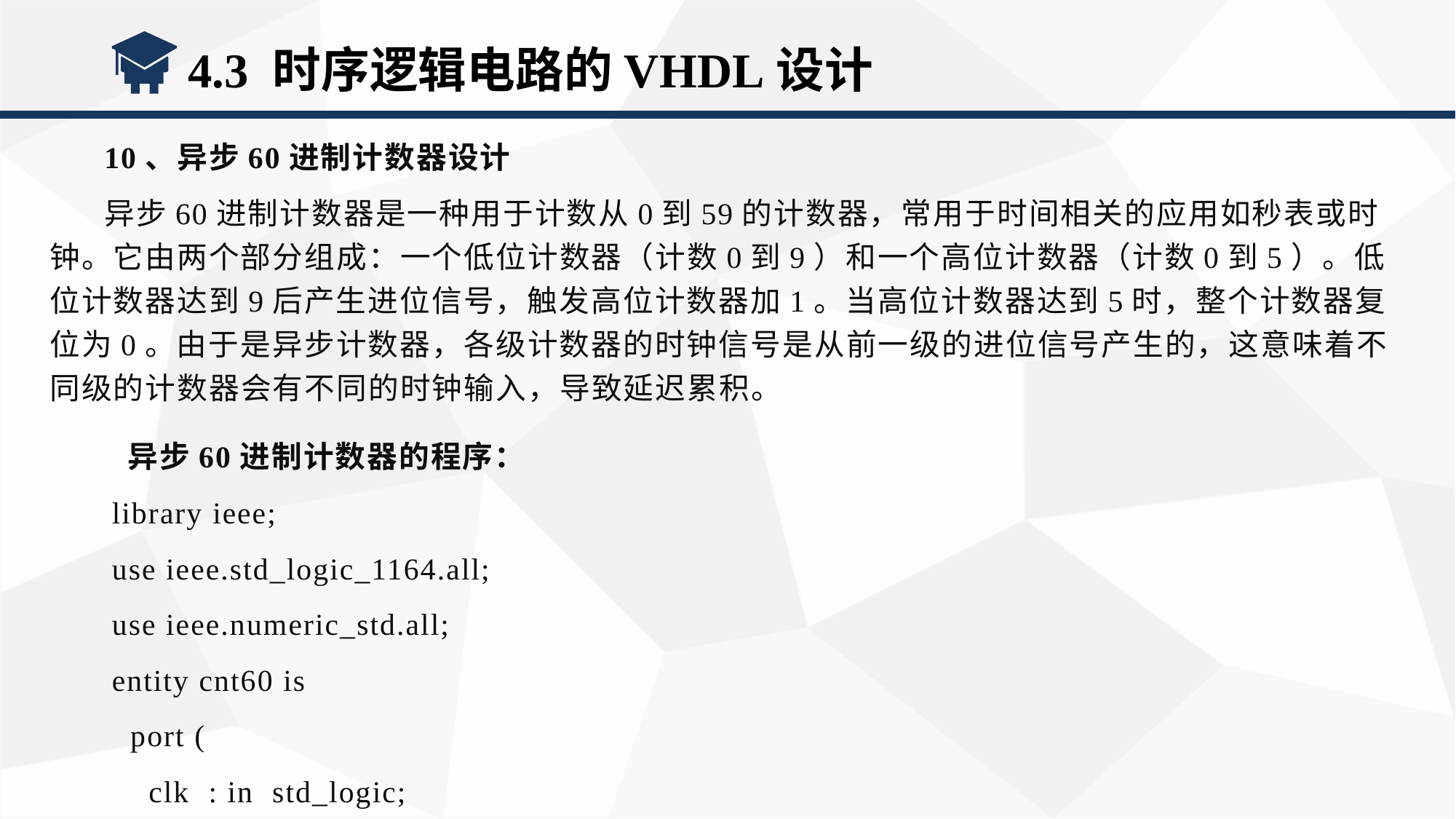

4.3 时序逻辑电路的VHDL设计

10、异步60进制计数器设计
异步60进制计数器是一种用于计数从0到59的计数器，常用于时间相关的应用如秒表或时钟。它由两个部分组成：一个低位计数器（计数0到9）和一个高位计数器（计数0到5）。低位计数器达到9后产生进位信号，触发高位计数器加1。当高位计数器达到5时，整个计数器复位为0。由于是异步计数器，各级计数器的时钟信号是从前一级的进位信号产生的，这意味着不同级的计数器会有不同的时钟输入，导致延迟累积。

 异步60进制计数器的程序：
library ieee;
use ieee.std_logic_1164.all;
use ieee.numeric_std.all;
entity cnt60 is
  port (
    clk  : in  std_logic;